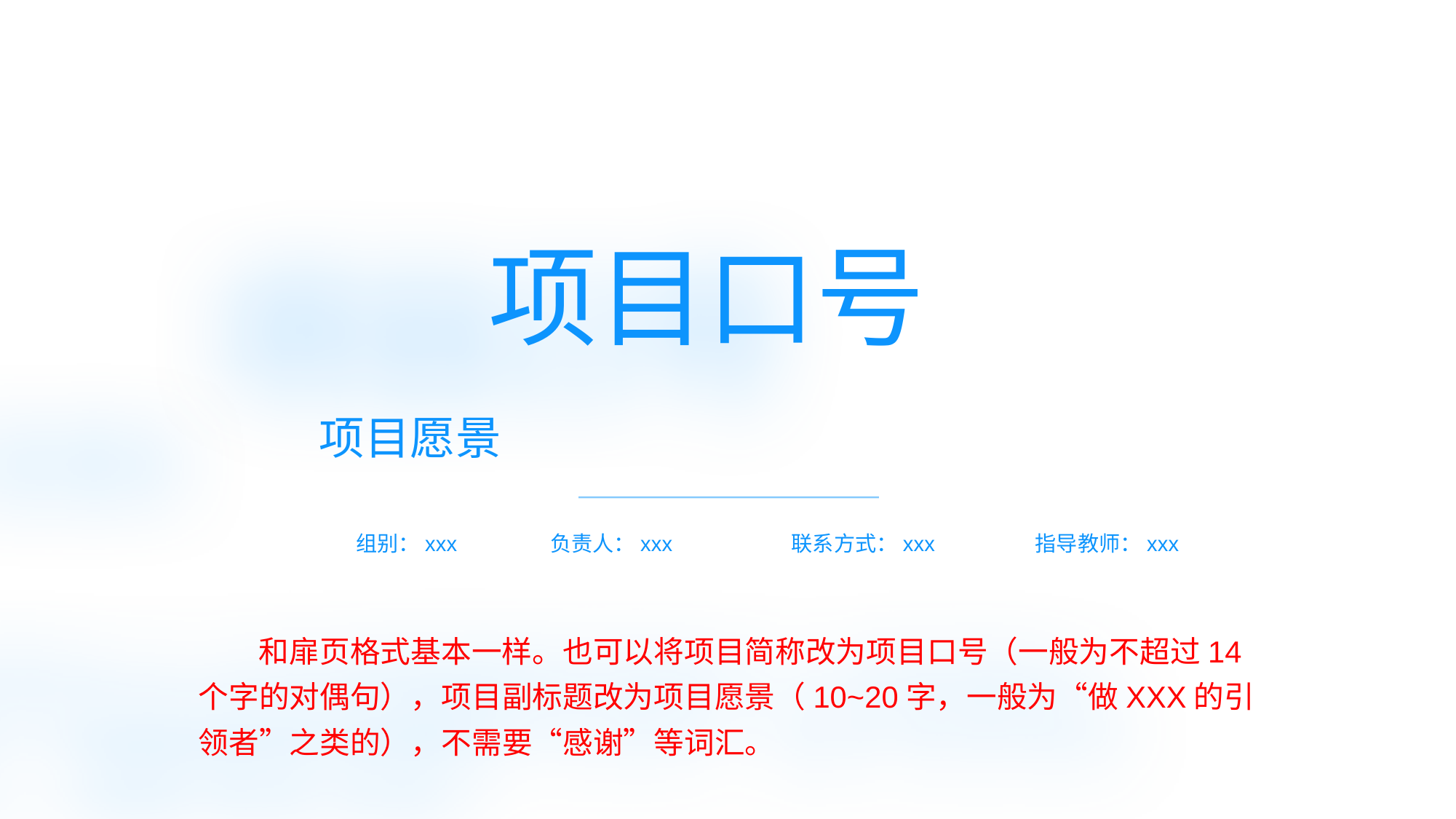

项目口号
项目愿景
组别：xxx
指导教师：xxx
联系方式：xxx
负责人：xxx
和扉页格式基本一样。也可以将项目简称改为项目口号（一般为不超过14个字的对偶句），项目副标题改为项目愿景（10~20字，一般为“做XXX的引领者”之类的），不需要“感谢”等词汇。